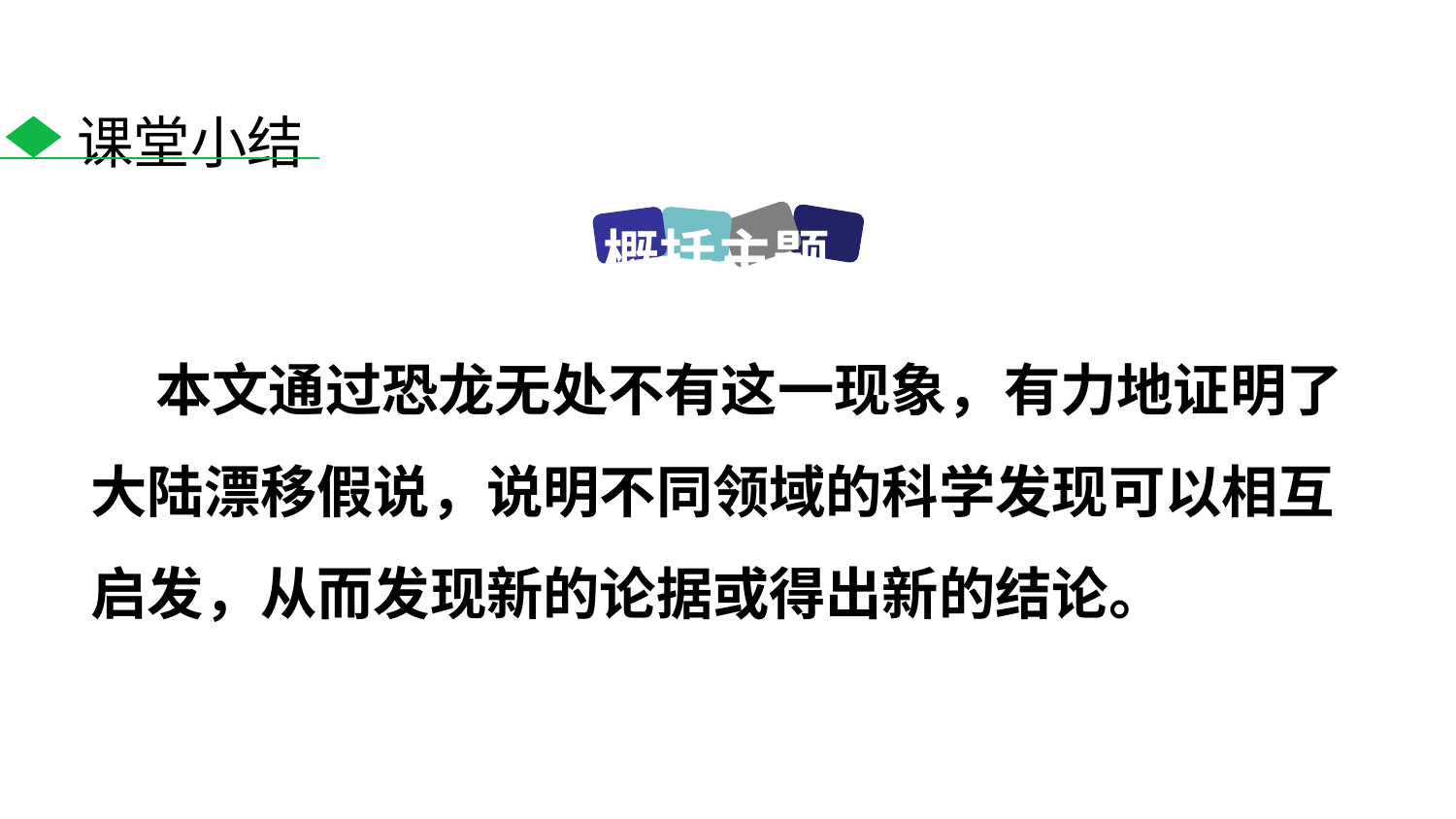

课堂小结

概括主题

    本文通过恐龙无处不有这一现象，有力地证明了大陆漂移假说，说明不同领域的科学发现可以相互启发，从而发现新的论据或得出新的结论。